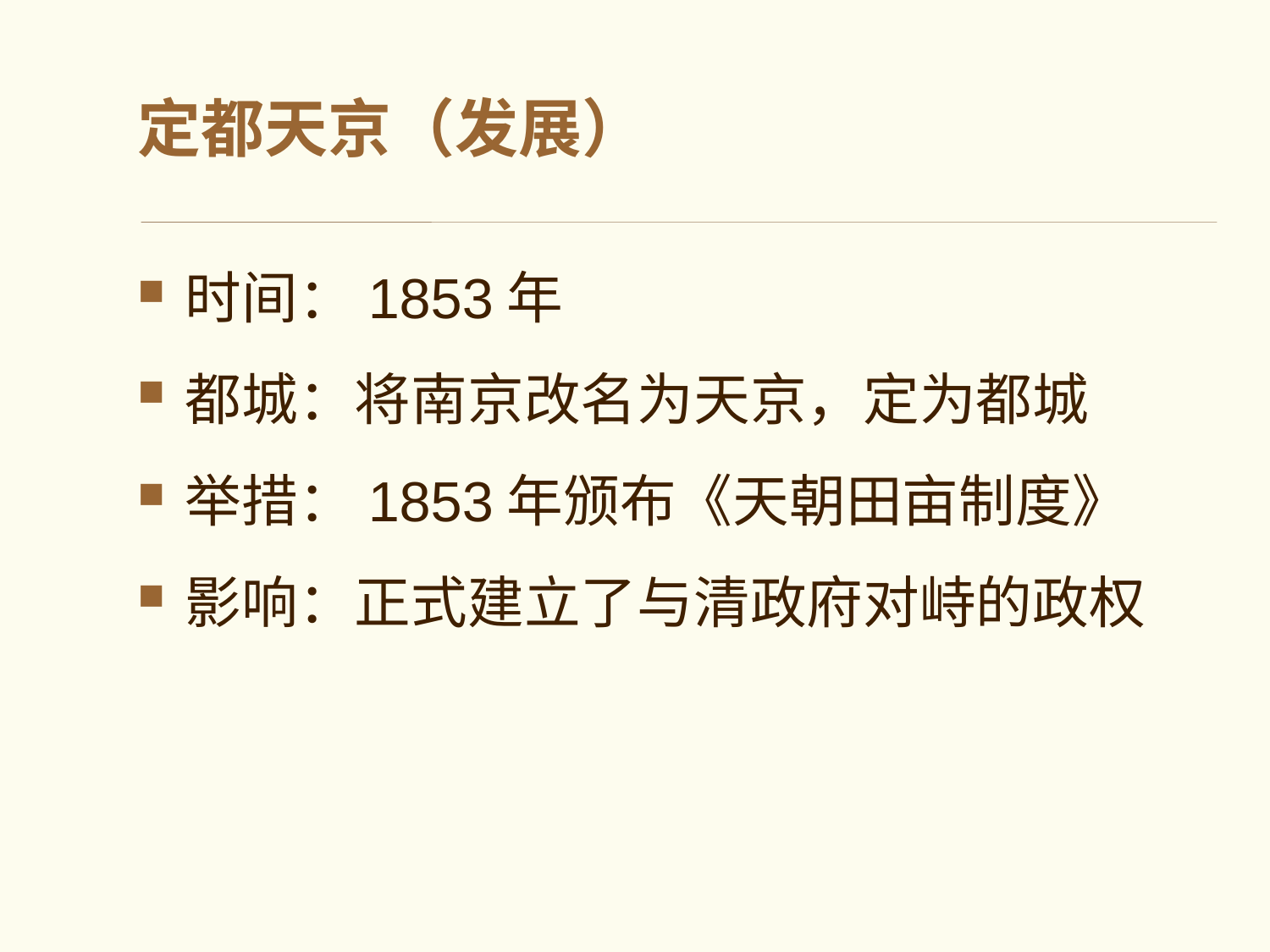

# 定都天京（发展）
时间：1853年
都城：将南京改名为天京，定为都城
举措：1853年颁布《天朝田亩制度》
影响：正式建立了与清政府对峙的政权